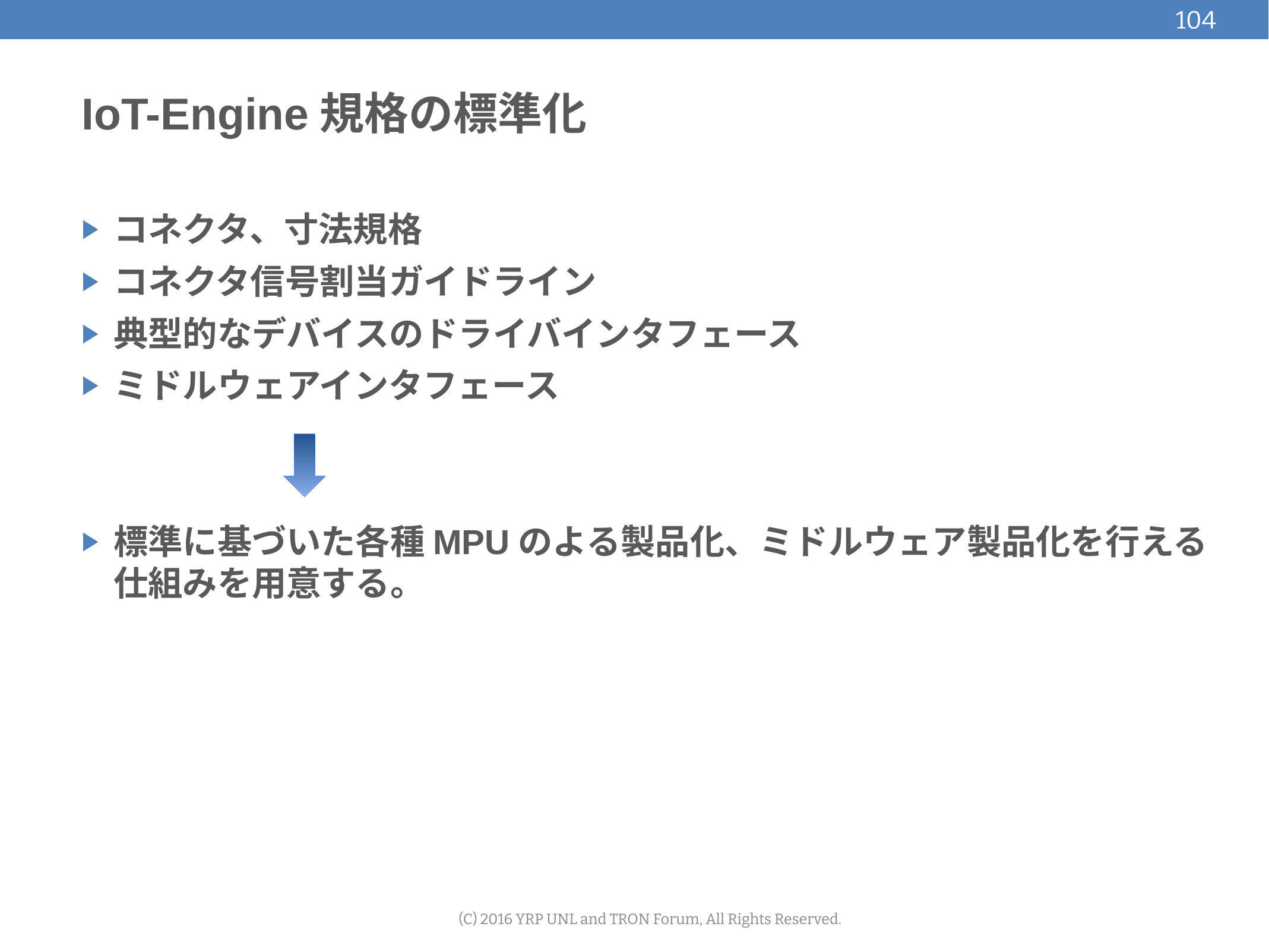

104
# IoT-Engine規格の標準化
コネクタ、寸法規格
コネクタ信号割当ガイドライン
典型的なデバイスのドライバインタフェース
ミドルウェアインタフェース

標準に基づいた各種MPUのよる製品化、ミドルウェア製品化を行える仕組みを用意する。

(C) 2016 YRP UNL and TRON Forum, All Rights Reserved.